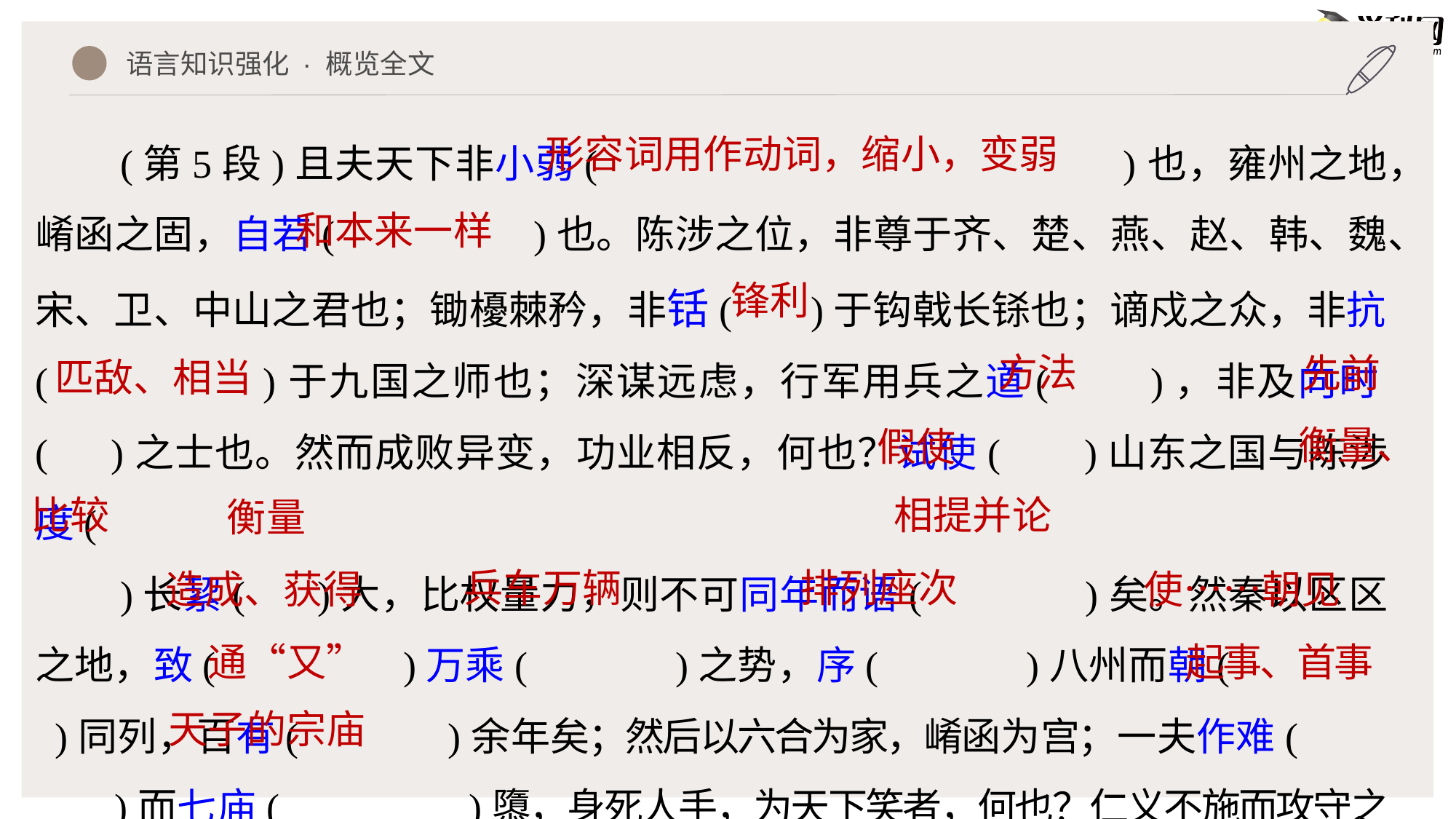

语言知识强化 · 概览全文

(第5段)且夫天下非小弱(                                                   )也，雍州之地，崤函之固，自若(                    )也。陈涉之位，非尊于齐、楚、燕、赵、韩、魏、宋、卫、中山之君也；锄櫌棘矜，非铦(        )于钩戟长铩也；谪戍之众，非抗(                   )于九国之师也；深谋远虑，行军用兵之道(         )，非及向时(      )之士也。然而成败异变，功业相反，何也？试使(        )山东之国与陈涉度(
)长絜(       )大，比权量力，则不可同年而语(                )矣。然秦以区区之地，致(                   )万乘(               )之势，序(               )八州而朝(                   )同列，百有(               )余年矣；然后以六合为家，崤函为宫；一夫作难(                  )而七庙(                   )隳，身死人手，为天下笑者，何也？仁义不施而攻守之势异也。
形容词用作动词，缩小，变弱

和本来一样
锋利
方法
先前
匹敌、相当
衡量、
假使
相提并论
比较
衡量
兵车万辆
排列座次
造成、获得
使……朝见
通“又”
起事、首事
天子的宗庙